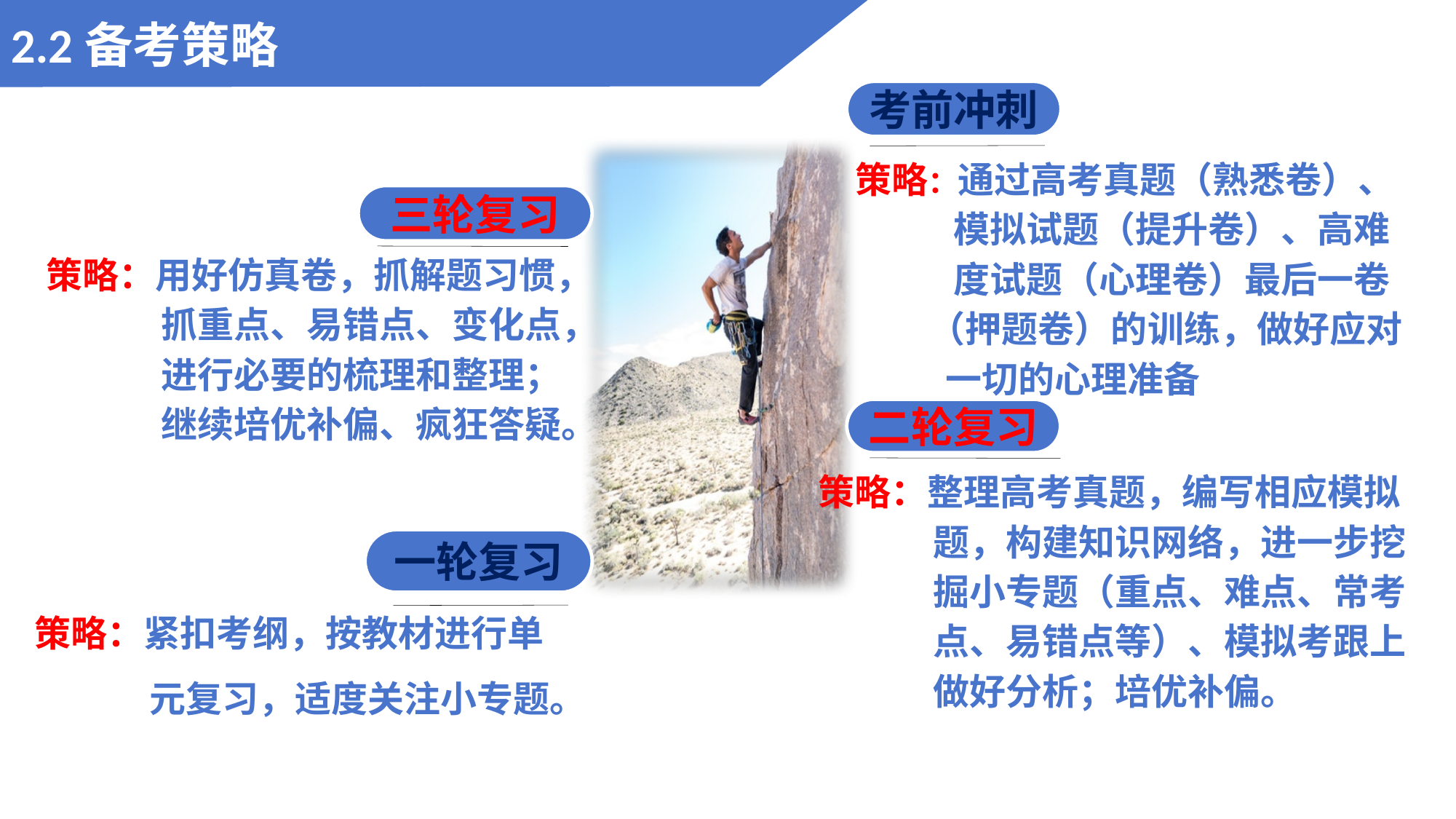

2.2备考策略
考前冲刺
01

策略：通过高考真题（熟悉卷）、
           模拟试题（提升卷）、高难
           度试题（心理卷）最后一卷
        （押题卷）的训练，做好应对
          一切的心理准备
三轮复习
策略：用好仿真卷，抓解题习惯，
             抓重点、易错点、变化点，
             进行必要的梳理和整理；
             继续培优补偏、疯狂答疑。

二轮复习

策略：整理高考真题，编写相应模拟
             题，构建知识网络，进一步挖
             掘小专题（重点、难点、常考
             点、易错点等）、模拟考跟上
             做好分析；培优补偏。
一轮复习
策略：紧扣考纲，按教材进行单
             元复习，适度关注小专题。